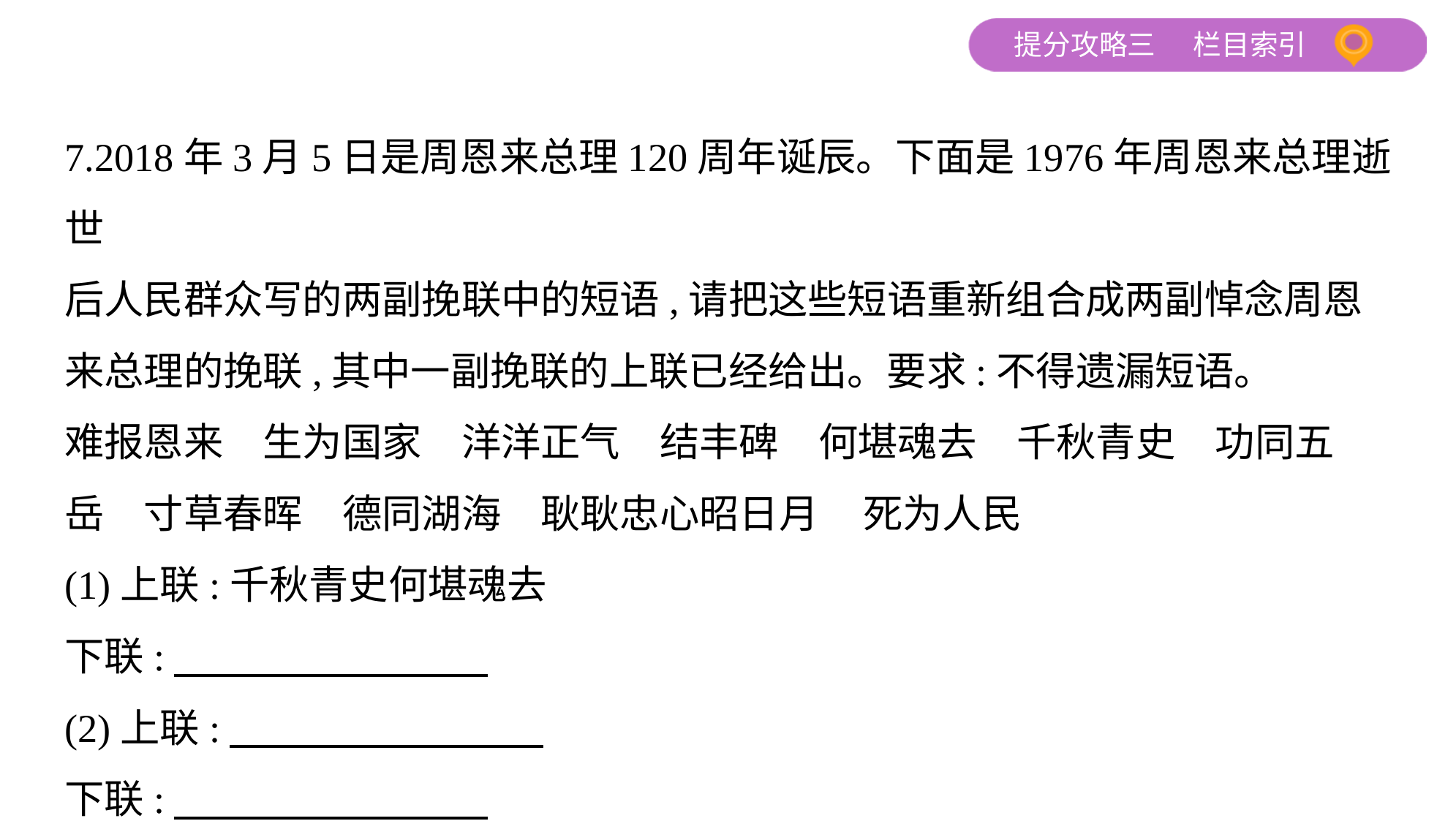

7.2018年3月5日是周恩来总理120周年诞辰。下面是1976年周恩来总理逝世
后人民群众写的两副挽联中的短语,请把这些短语重新组合成两副悼念周恩
来总理的挽联,其中一副挽联的上联已经给出。要求:不得遗漏短语。
难报恩来　生为国家　洋洋正气　结丰碑　何堪魂去　千秋青史　功同五
岳　寸草春晖　德同湖海　耿耿忠心昭日月     死为人民
(1)上联:千秋青史何堪魂去
下联:
(2)上联:
下联: